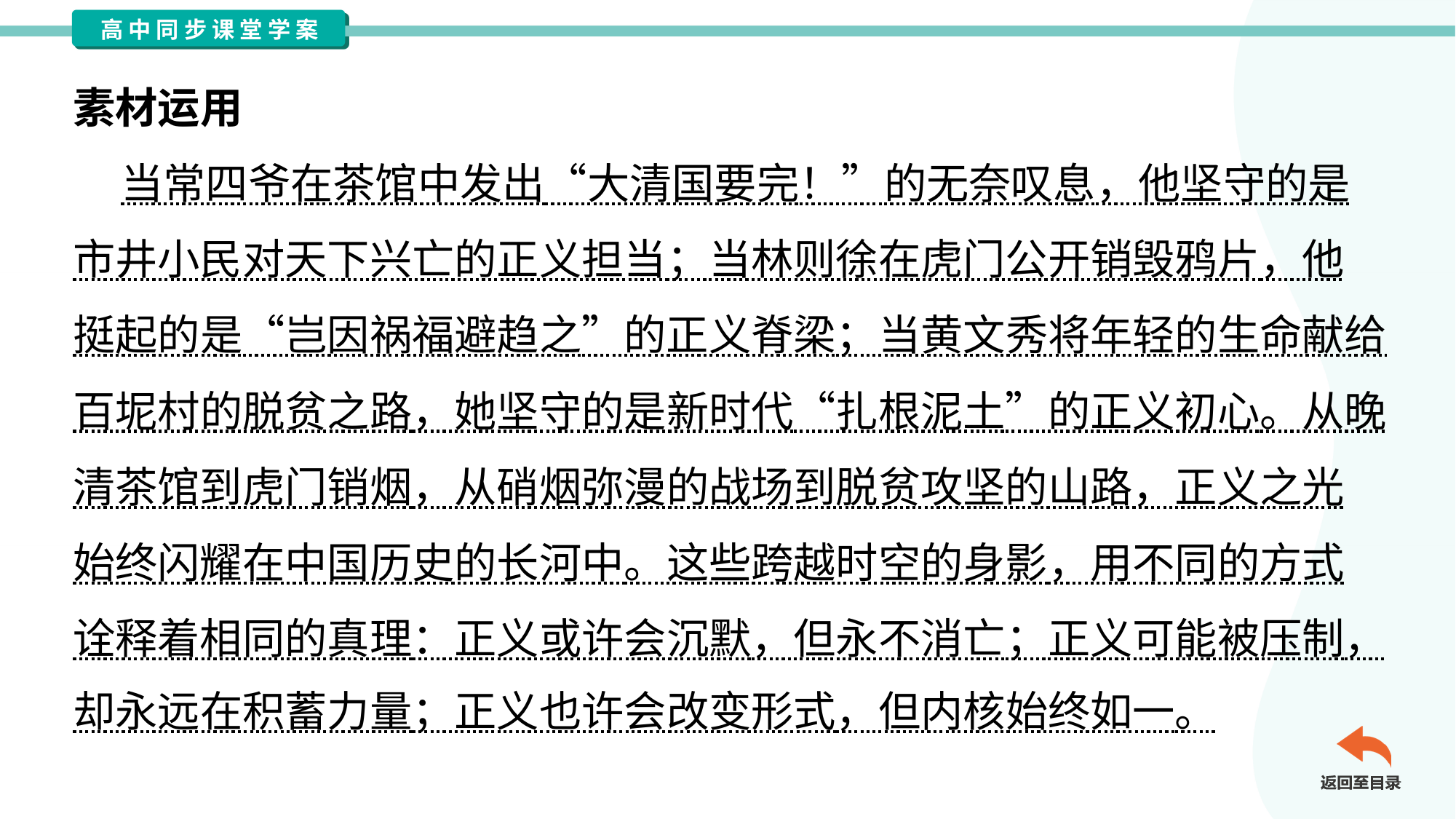

素材运用
    当常四爷在茶馆中发出“大清国要完！”的无奈叹息，他坚守的是
市井小民对天下兴亡的正义担当；当林则徐在虎门公开销毁鸦片，他
挺起的是“岂因祸福避趋之”的正义脊梁；当黄文秀将年轻的生命献给
百坭村的脱贫之路，她坚守的是新时代“扎根泥土”的正义初心。从晚
清茶馆到虎门销烟，从硝烟弥漫的战场到脱贫攻坚的山路，正义之光
始终闪耀在中国历史的长河中。这些跨越时空的身影，用不同的方式
诠释着相同的真理：正义或许会沉默，但永不消亡；正义可能被压制，
却永远在积蓄力量；正义也许会改变形式，但内核始终如一。#3.1